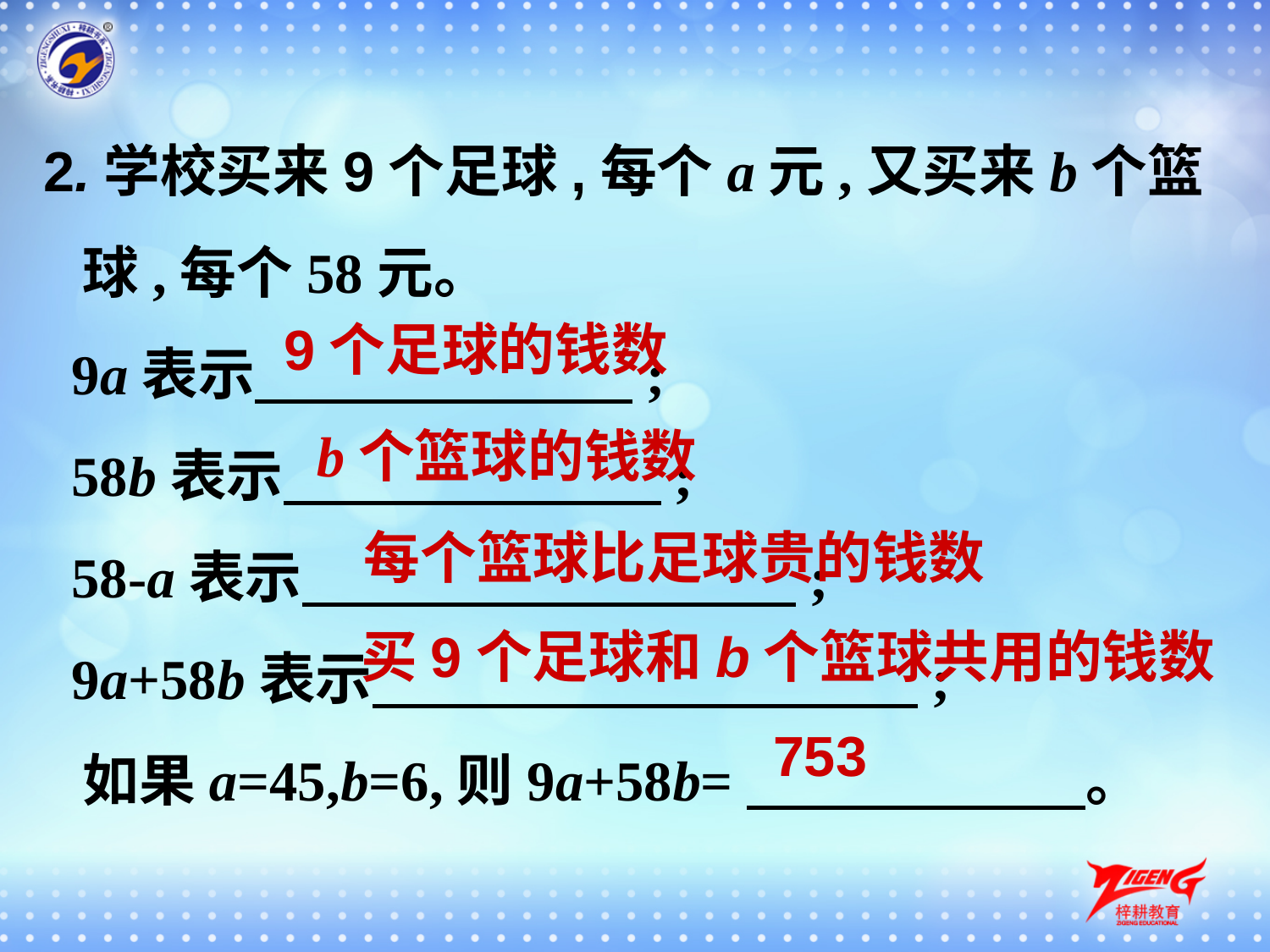

2.学校买来9个足球,每个a元,又买来b个篮
  球,每个58元。
  9a表示　   　　　　　;
  58b表示　   　　　　　;
  58-a表示　            　　　　　;
  9a+58b表示　                　　　　　;
  如果a=45,b=6,则9a+58b=　　　　　　。
9个足球的钱数
b个篮球的钱数
每个篮球比足球贵的钱数
买9个足球和b个篮球共用的钱数
753